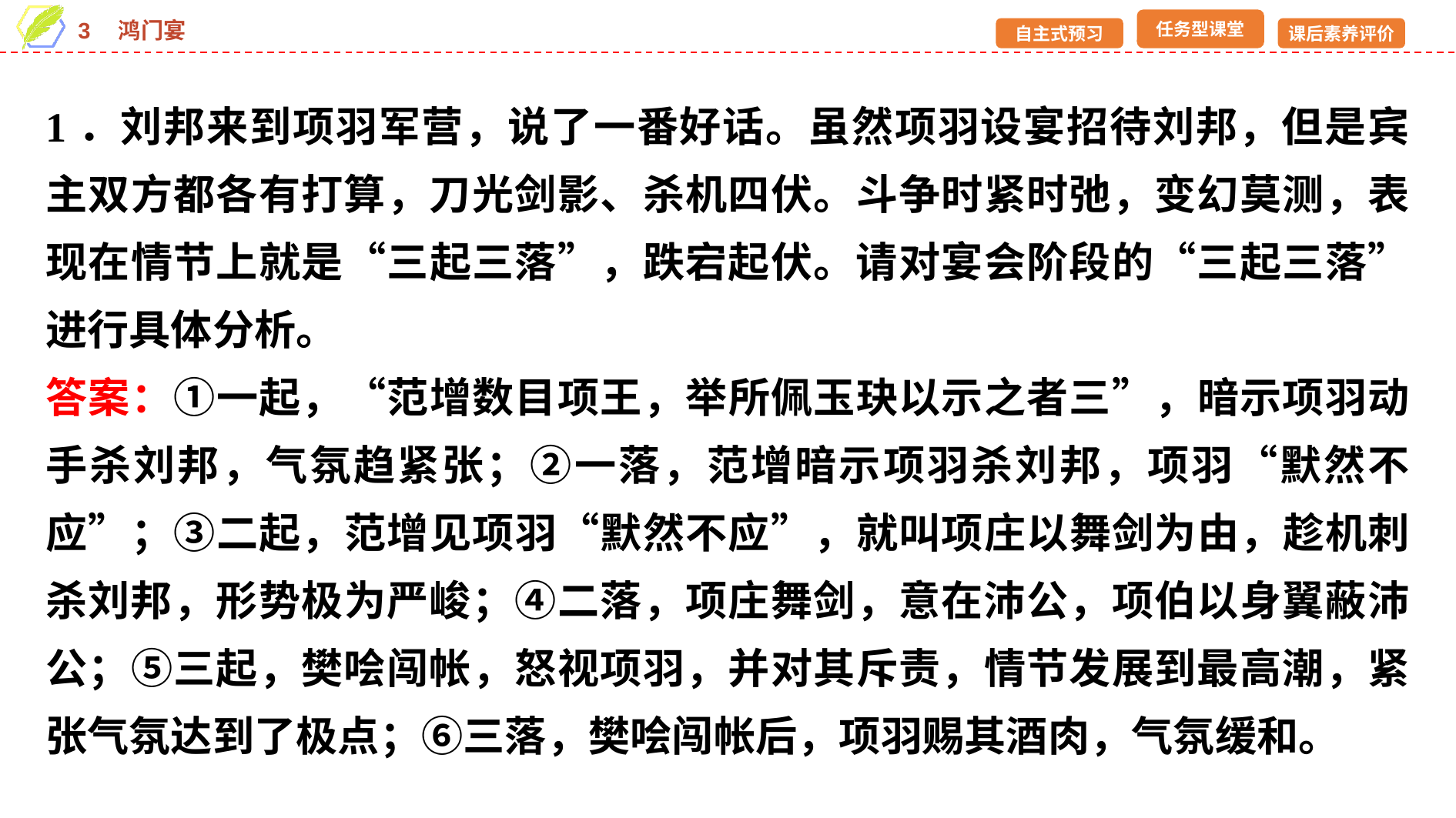

1．刘邦来到项羽军营，说了一番好话。虽然项羽设宴招待刘邦，但是宾主双方都各有打算，刀光剑影、杀机四伏。斗争时紧时弛，变幻莫测，表现在情节上就是“三起三落”，跌宕起伏。请对宴会阶段的“三起三落”进行具体分析。
答案：①一起，“范增数目项王，举所佩玉玦以示之者三”，暗示项羽动手杀刘邦，气氛趋紧张；②一落，范增暗示项羽杀刘邦，项羽“默然不应”；③二起，范增见项羽“默然不应”，就叫项庄以舞剑为由，趁机刺杀刘邦，形势极为严峻；④二落，项庄舞剑，意在沛公，项伯以身翼蔽沛公；⑤三起，樊哙闯帐，怒视项羽，并对其斥责，情节发展到最高潮，紧张气氛达到了极点；⑥三落，樊哙闯帐后，项羽赐其酒肉，气氛缓和。